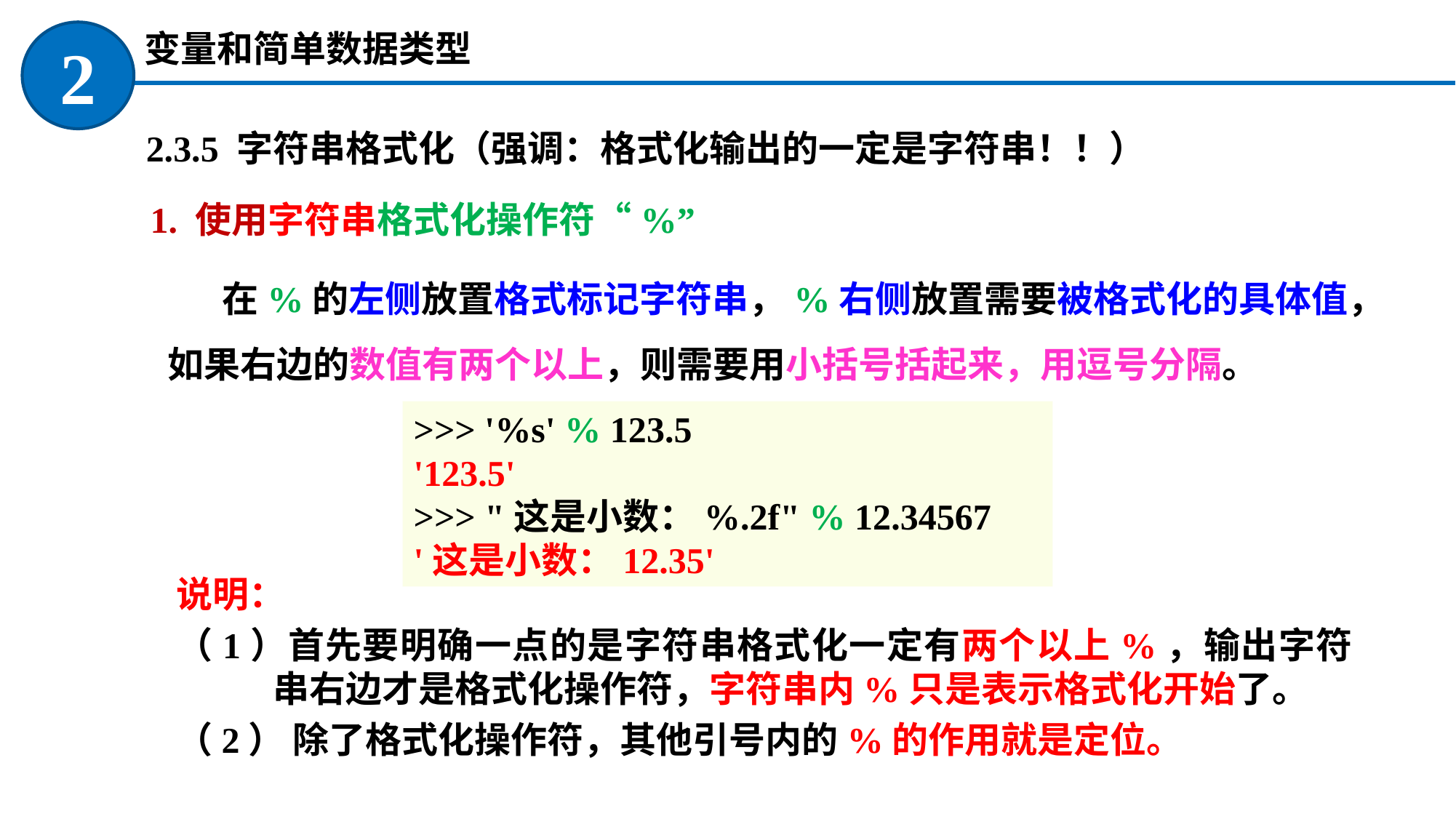

变量和简单数据类型
2
2.3.5 字符串格式化（强调：格式化输出的一定是字符串！！）
1. 使用字符串格式化操作符“%”
在%的左侧放置格式标记字符串，%右侧放置需要被格式化的具体值，如果右边的数值有两个以上，则需要用小括号括起来，用逗号分隔。
>>> '%s' % 123.5
'123.5'
>>> "这是小数：%.2f" % 12.34567
'这是小数：12.35'
说明：
（1）首先要明确一点的是字符串格式化一定有两个以上%，输出字符串右边才是格式化操作符，字符串内%只是表示格式化开始了。
（2） 除了格式化操作符，其他引号内的%的作用就是定位。